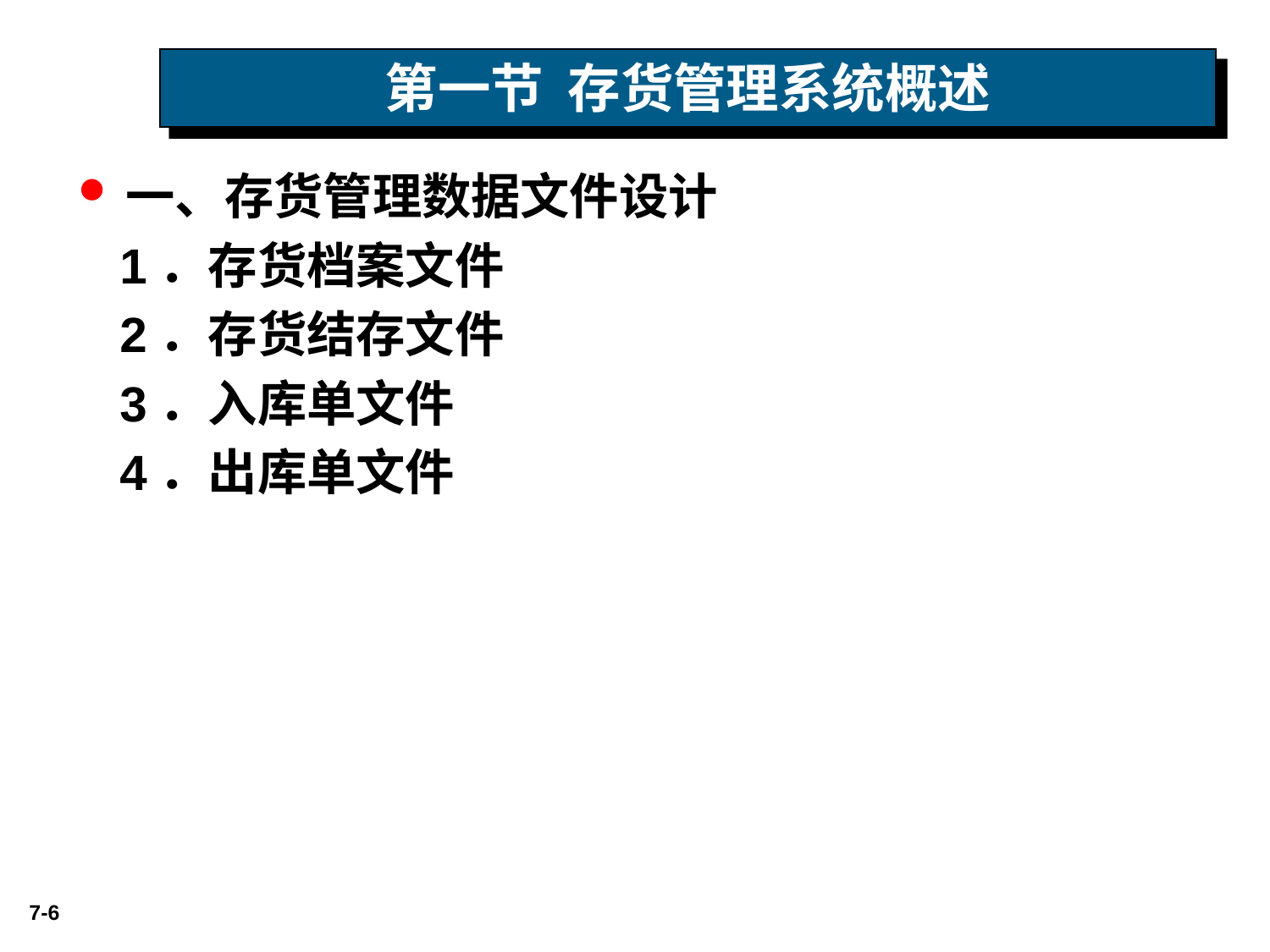

# 第一节  存货管理系统概述
一、存货管理数据文件设计
   1．存货档案文件
   2．存货结存文件
   3．入库单文件
   4．出库单文件